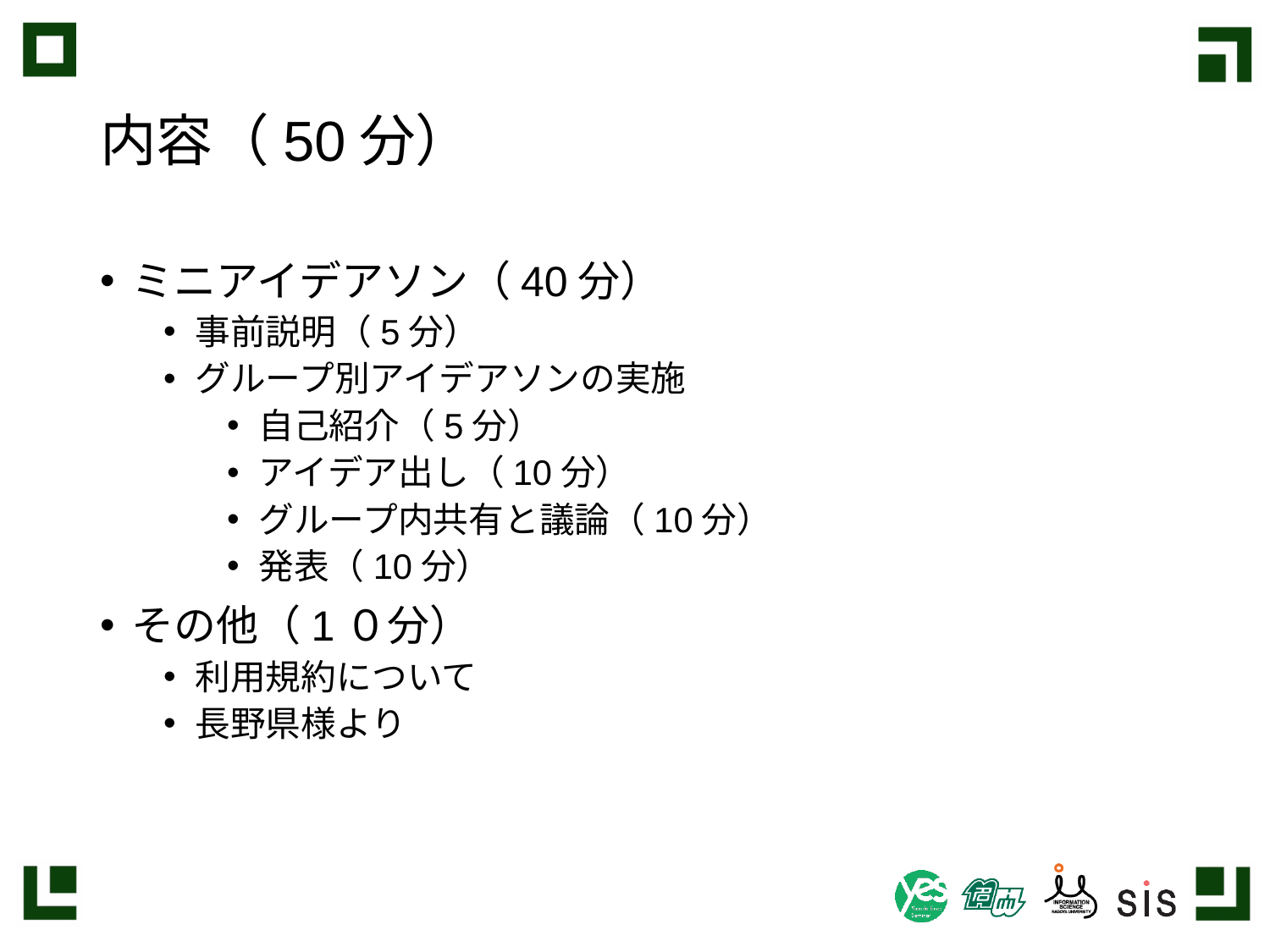

# 内容（50分）
ミニアイデアソン（40分）
事前説明（5分）
グループ別アイデアソンの実施
自己紹介（5分）
アイデア出し（10分）
グループ内共有と議論（10分）
発表（10分）
その他（1０分）
利用規約について
長野県様より